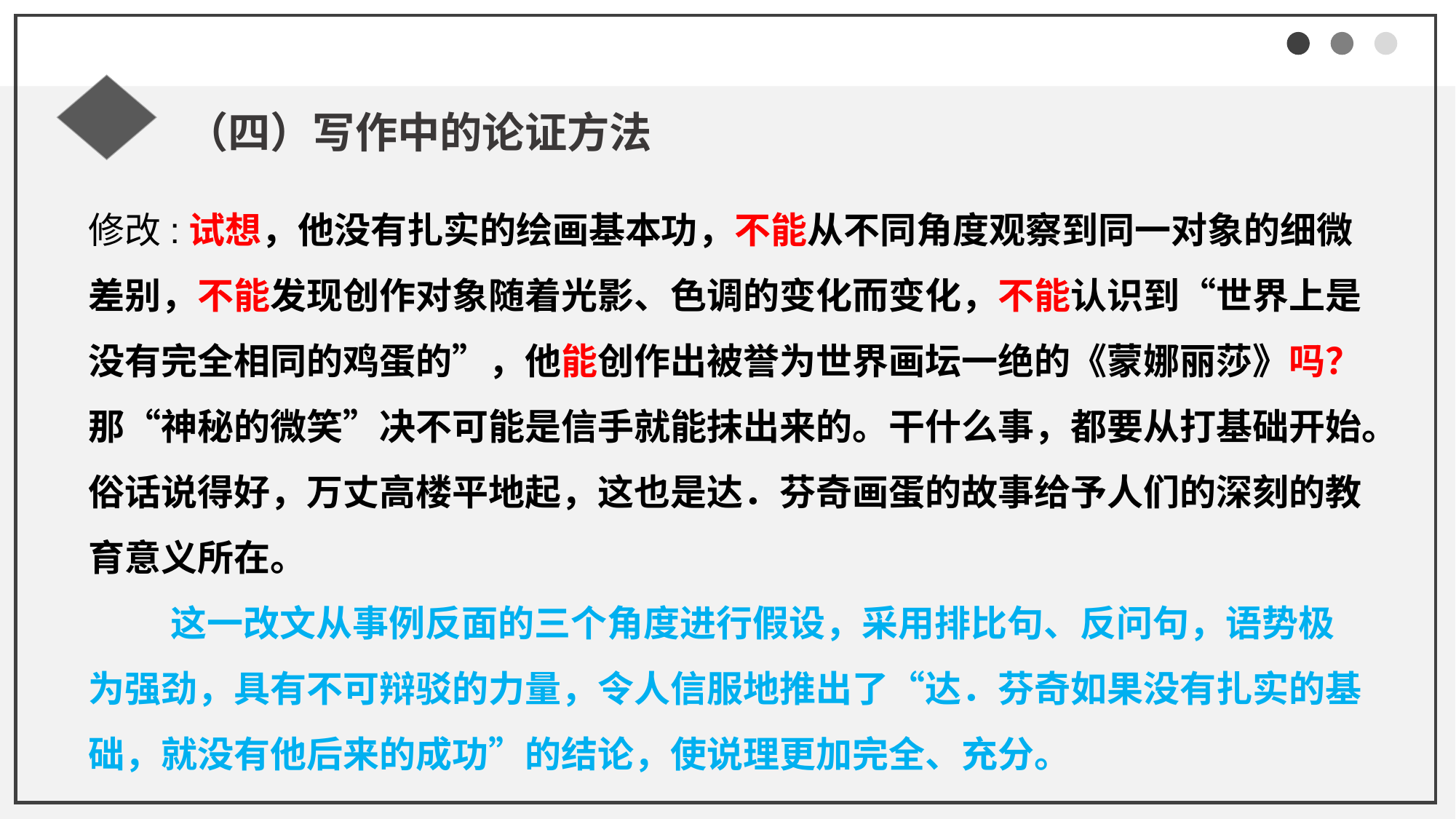

（四）写作中的论证方法
修改:试想，他没有扎实的绘画基本功，不能从不同角度观察到同一对象的细微差别，不能发现创作对象随着光影、色调的变化而变化，不能认识到“世界上是没有完全相同的鸡蛋的”，他能创作出被誉为世界画坛一绝的《蒙娜丽莎》吗？那“神秘的微笑”决不可能是信手就能抹出来的。干什么事，都要从打基础开始。俗话说得好，万丈高楼平地起，这也是达．芬奇画蛋的故事给予人们的深刻的教育意义所在。
         这一改文从事例反面的三个角度进行假设，采用排比句、反问句，语势极为强劲，具有不可辩驳的力量，令人信服地推出了“达．芬奇如果没有扎实的基础，就没有他后来的成功”的结论，使说理更加完全、充分。